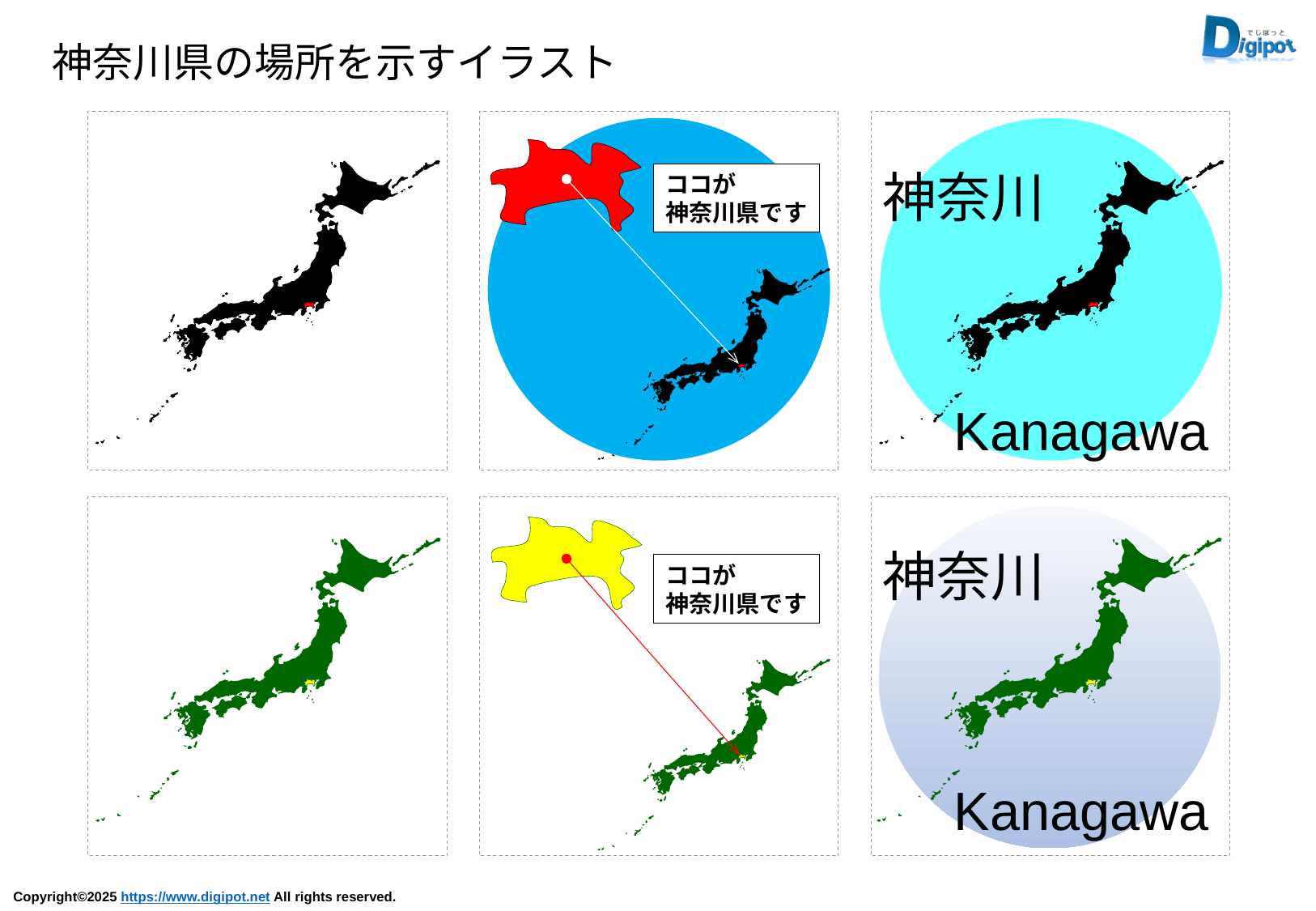

神奈川県の場所を示すイラスト

ココが
神奈川県です

神奈川

Kanagawa

神奈川

Kanagawa

ココが
神奈川県です